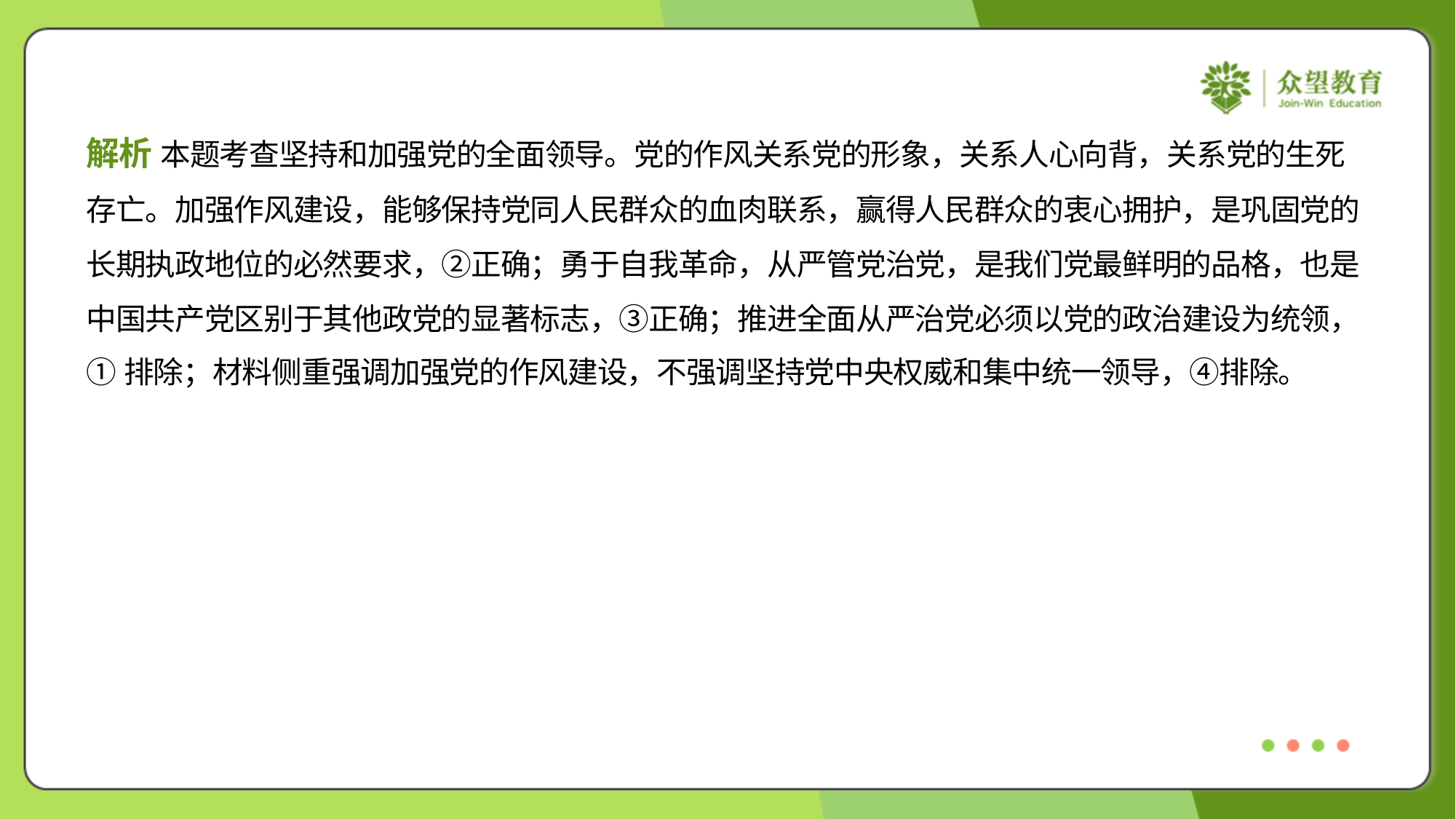

解析 本题考查坚持和加强党的全面领导。党的作风关系党的形象，关系人心向背，关系党的生死
存亡。加强作风建设，能够保持党同人民群众的血肉联系，赢得人民群众的衷心拥护，是巩固党的
长期执政地位的必然要求，②正确；勇于自我革命，从严管党治党，是我们党最鲜明的品格，也是
中国共产党区别于其他政党的显著标志，③正确；推进全面从严治党必须以党的政治建设为统领，
①排除；材料侧重强调加强党的作风建设，不强调坚持党中央权威和集中统一领导，④排除。